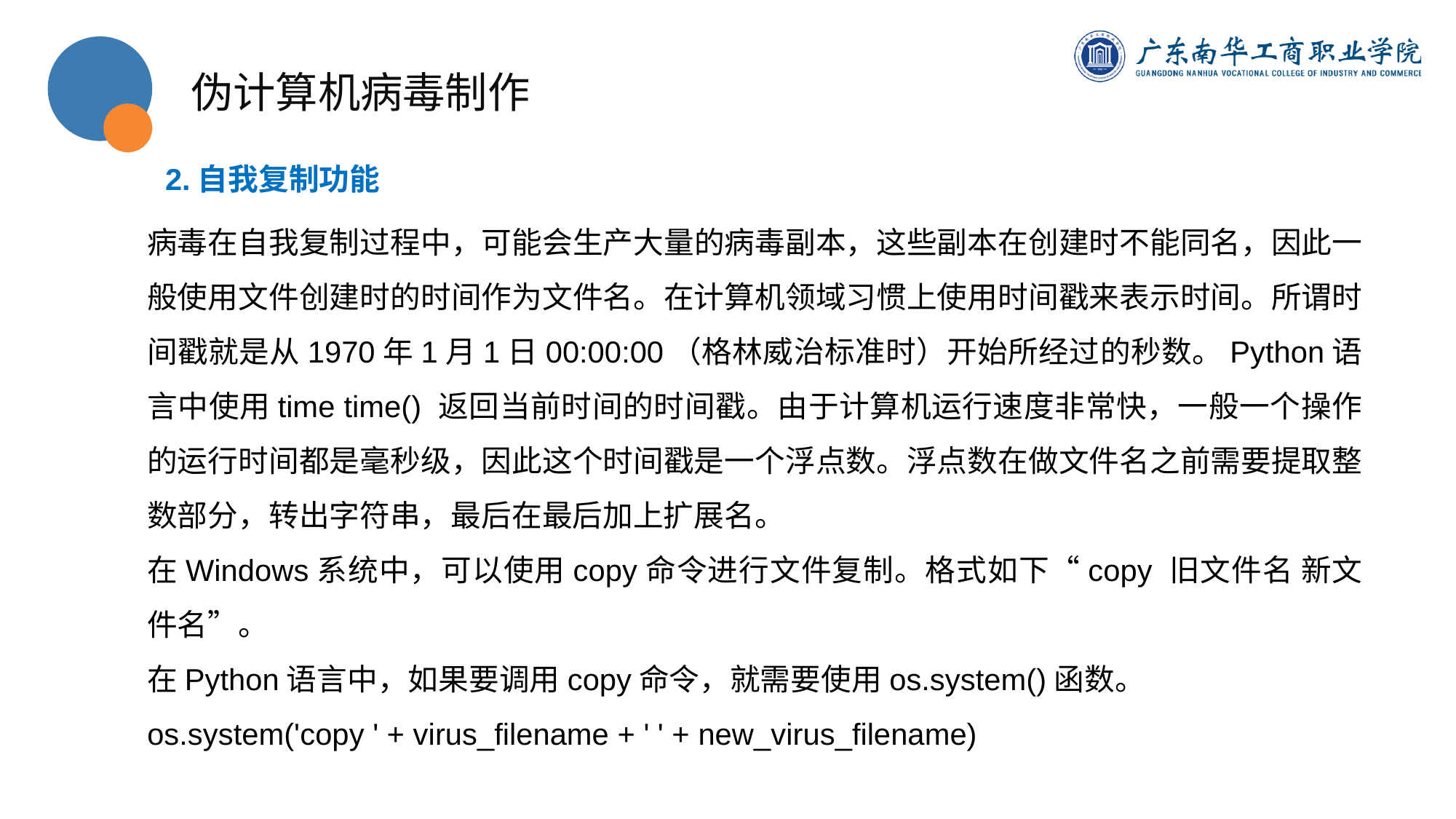

伪计算机病毒制作

2.自我复制功能
病毒在自我复制过程中，可能会生产大量的病毒副本，这些副本在创建时不能同名，因此一般使用文件创建时的时间作为文件名。在计算机领域习惯上使用时间戳来表示时间。所谓时间戳就是从1970年1月1日00:00:00（格林威治标准时）开始所经过的秒数。Python语言中使用time time() 返回当前时间的时间戳。由于计算机运行速度非常快，一般一个操作的运行时间都是毫秒级，因此这个时间戳是一个浮点数。浮点数在做文件名之前需要提取整数部分，转出字符串，最后在最后加上扩展名。
在Windows系统中，可以使用copy命令进行文件复制。格式如下“copy 旧文件名 新文件名”。
在Python语言中，如果要调用copy命令，就需要使用os.system()函数。
os.system('copy ' + virus_filename + ' ' + new_virus_filename)